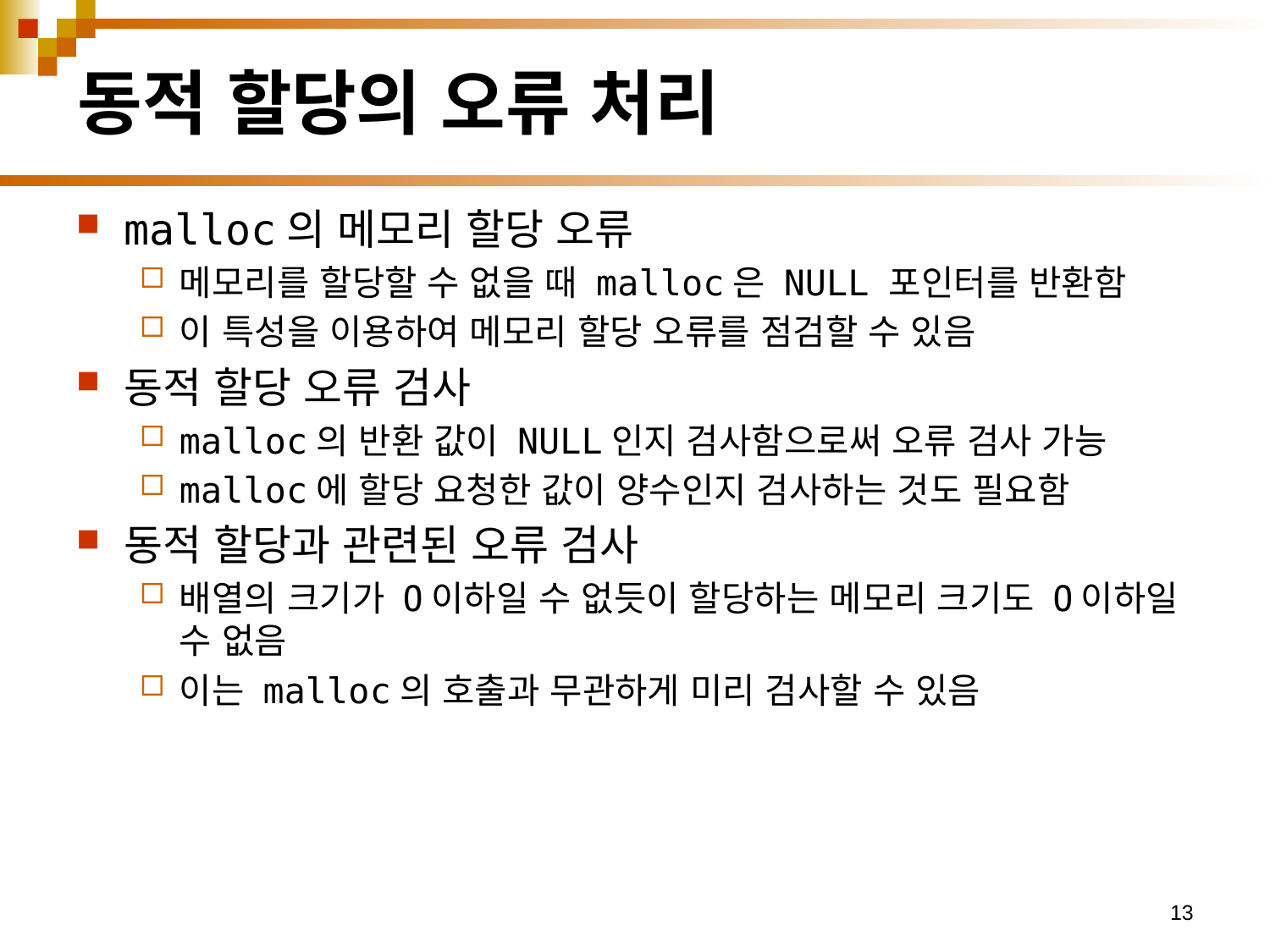

# 동적 할당의 오류 처리
malloc의 메모리 할당 오류
메모리를 할당할 수 없을 때 malloc은 NULL 포인터를 반환함
이 특성을 이용하여 메모리 할당 오류를 점검할 수 있음
동적 할당 오류 검사
malloc의 반환 값이 NULL인지 검사함으로써 오류 검사 가능
malloc에 할당 요청한 값이 양수인지 검사하는 것도 필요함
동적 할당과 관련된 오류 검사
배열의 크기가 0이하일 수 없듯이 할당하는 메모리 크기도 0이하일 수 없음
이는 malloc의 호출과 무관하게 미리 검사할 수 있음

13